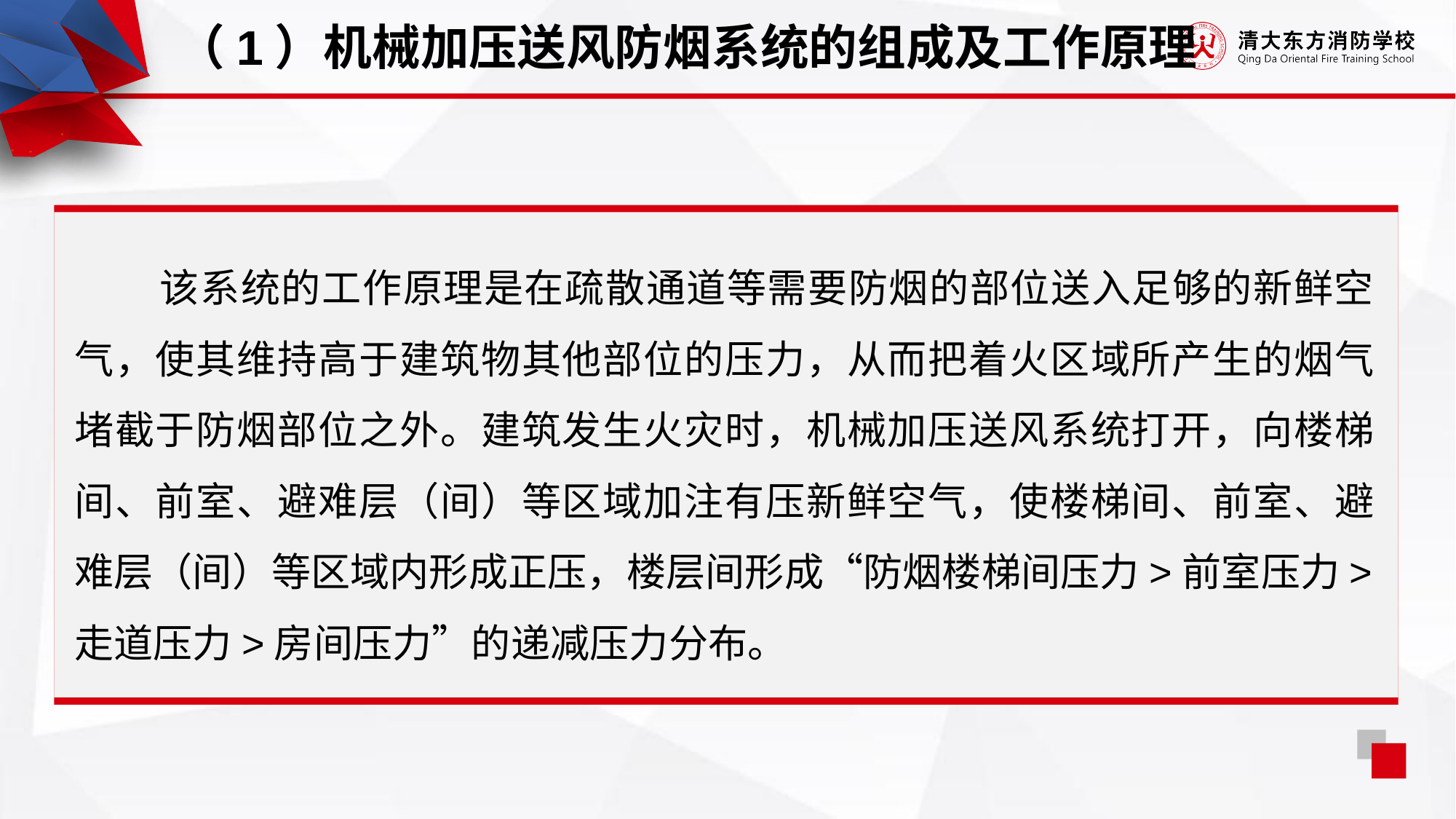

（1）机械加压送风防烟系统的组成及工作原理

该系统的工作原理是在疏散通道等需要防烟的部位送入足够的新鲜空气，使其维持高于建筑物其他部位的压力，从而把着火区域所产生的烟气堵截于防烟部位之外。建筑发生火灾时，机械加压送风系统打开，向楼梯间、前室、避难层（间）等区域加注有压新鲜空气，使楼梯间、前室、避难层（间）等区域内形成正压，楼层间形成“防烟楼梯间压力>前室压力>走道压力>房间压力”的递减压力分布。